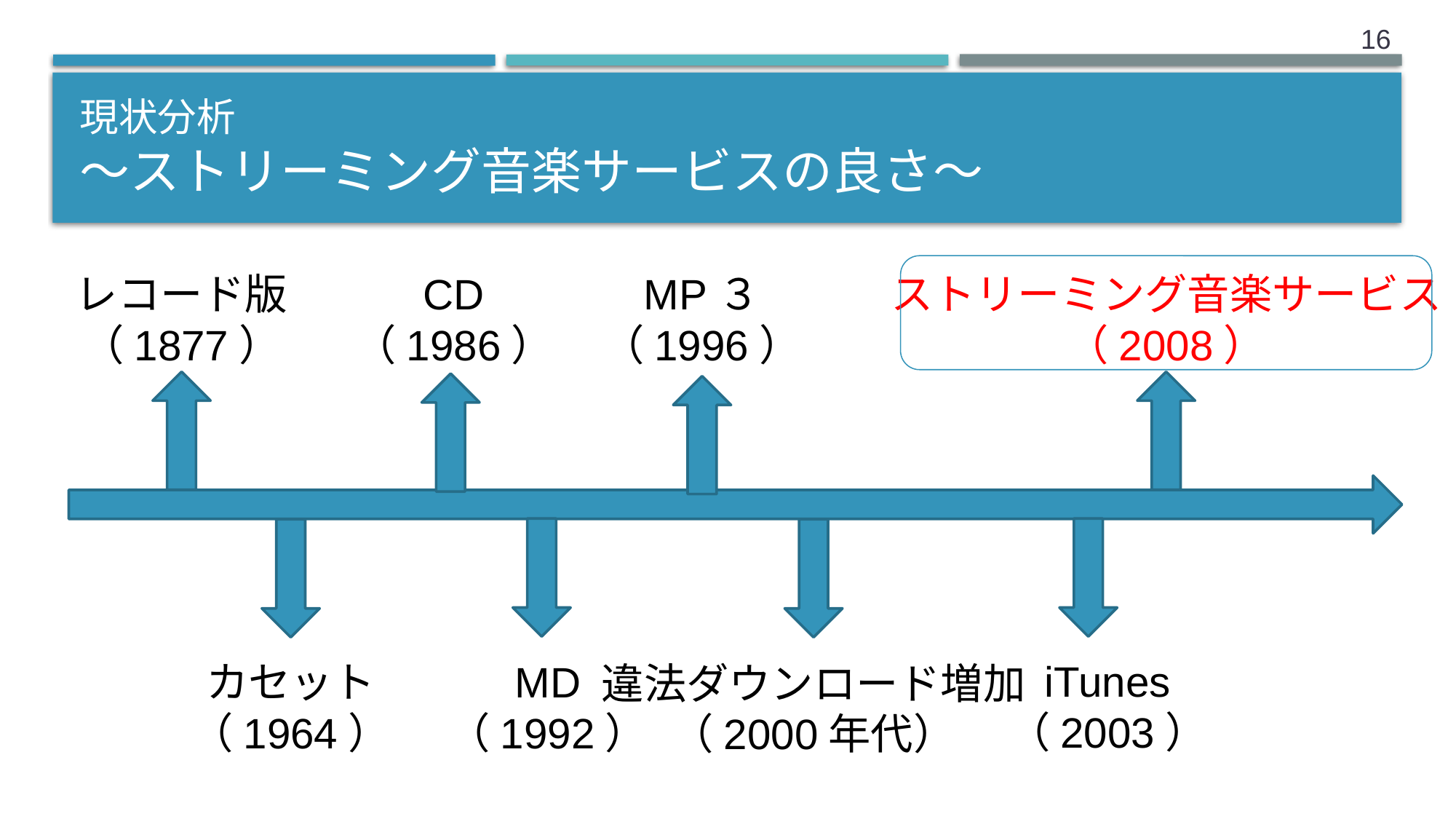

16
# 現状分析 〜ストリーミング音楽サービスの良さ〜

MP３
（1996）
ストリーミング音楽サービス
（2008）
レコード版
（1877）
CD
（1986）

iTunes
（2003）
カセット
（1964）
MD
（1992）
違法ダウンロード増加
（2000年代）